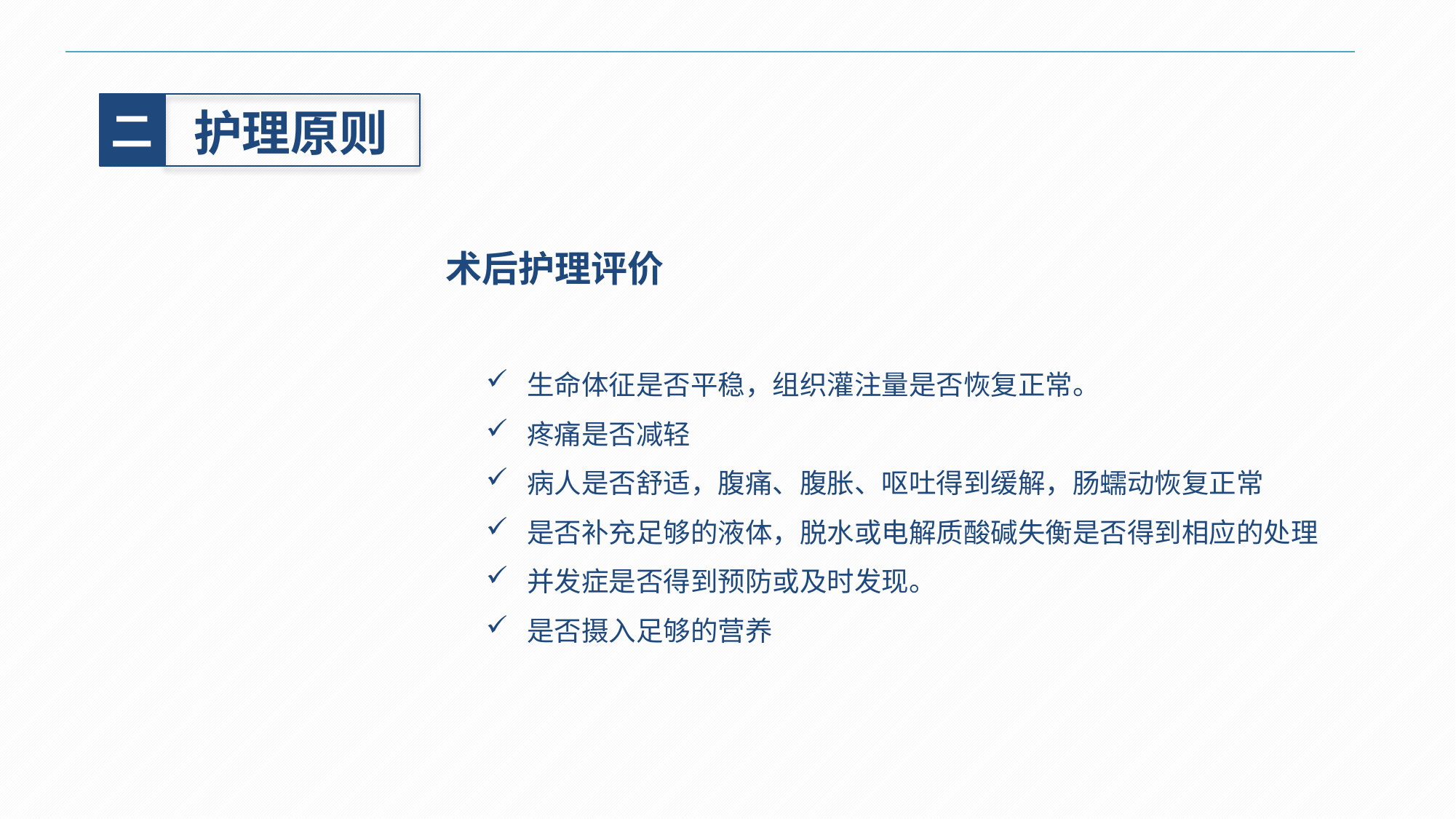

二

护理原则
术后护理评价
生命体征是否平稳，组织灌注量是否恢复正常。
疼痛是否减轻
病人是否舒适，腹痛、腹胀、呕吐得到缓解，肠蠕动恢复正常
是否补充足够的液体，脱水或电解质酸碱失衡是否得到相应的处理
并发症是否得到预防或及时发现。
是否摄入足够的营养